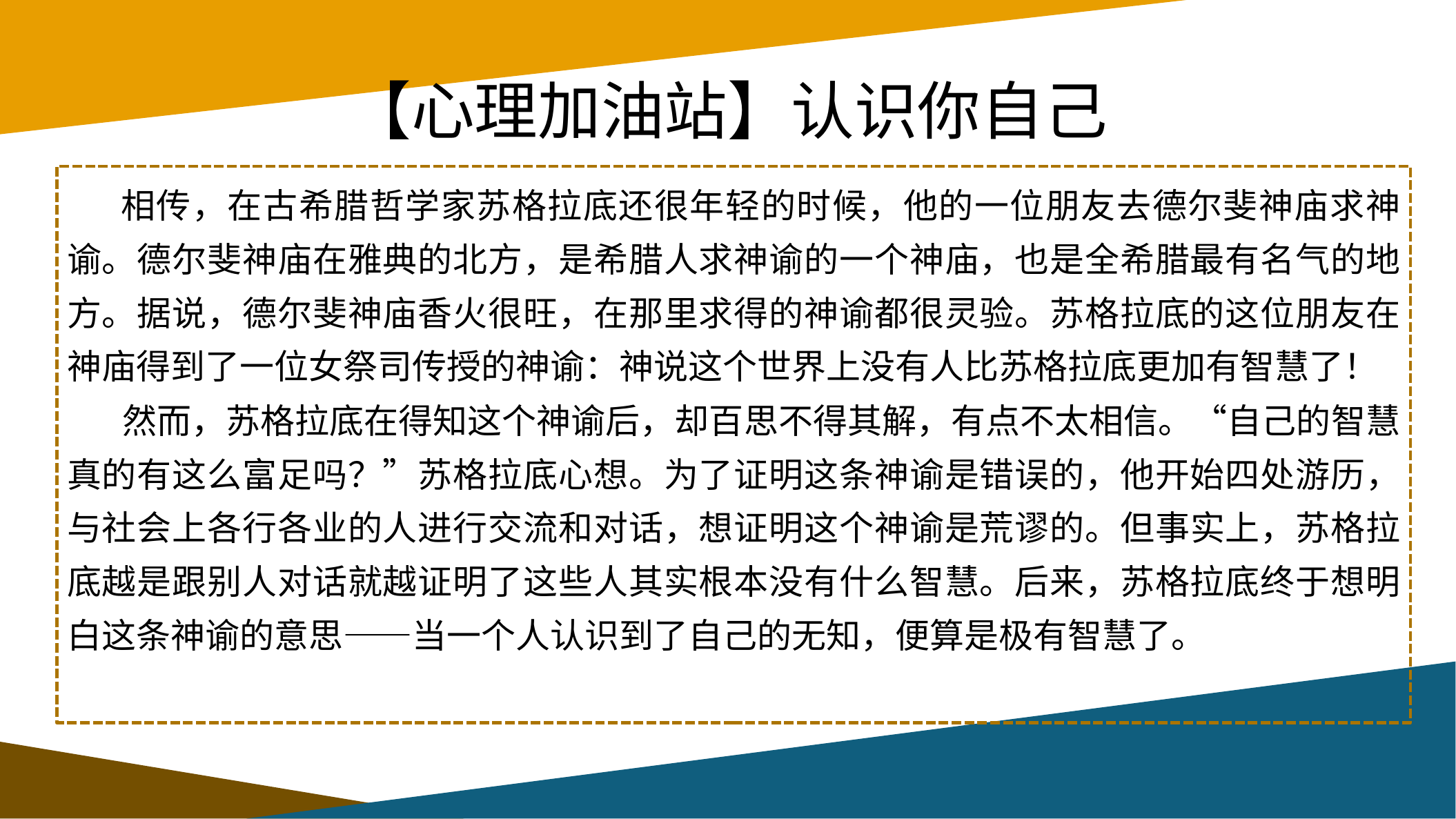

# 【心理加油站】认识你自己
      相传，在古希腊哲学家苏格拉底还很年轻的时候，他的一位朋友去德尔斐神庙求神谕。德尔斐神庙在雅典的北方，是希腊人求神谕的一个神庙，也是全希腊最有名气的地方。据说，德尔斐神庙香火很旺，在那里求得的神谕都很灵验。苏格拉底的这位朋友在神庙得到了一位女祭司传授的神谕：神说这个世界上没有人比苏格拉底更加有智慧了！
      然而，苏格拉底在得知这个神谕后，却百思不得其解，有点不太相信。“自己的智慧真的有这么富足吗？”苏格拉底心想。为了证明这条神谕是错误的，他开始四处游历，与社会上各行各业的人进行交流和对话，想证明这个神谕是荒谬的。但事实上，苏格拉底越是跟别人对话就越证明了这些人其实根本没有什么智慧。后来，苏格拉底终于想明白这条神谕的意思——当一个人认识到了自己的无知，便算是极有智慧了。